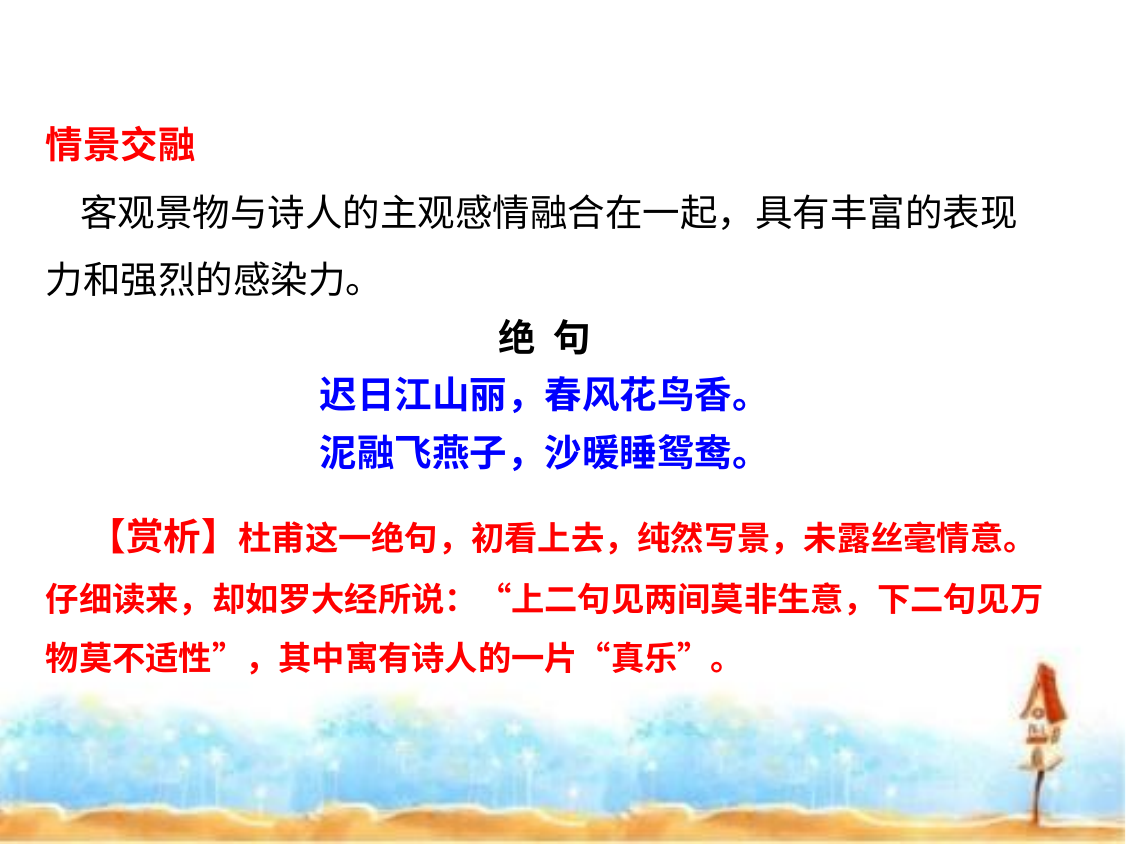

情景交融
   客观景物与诗人的主观感情融合在一起，具有丰富的表现力和强烈的感染力。
绝  句
迟日江山丽，春风花鸟香。
泥融飞燕子，沙暖睡鸳鸯。
    【赏析】杜甫这一绝句，初看上去，纯然写景，未露丝毫情意。仔细读来，却如罗大经所说：“上二句见两间莫非生意，下二句见万物莫不适性”，其中寓有诗人的一片“真乐”。